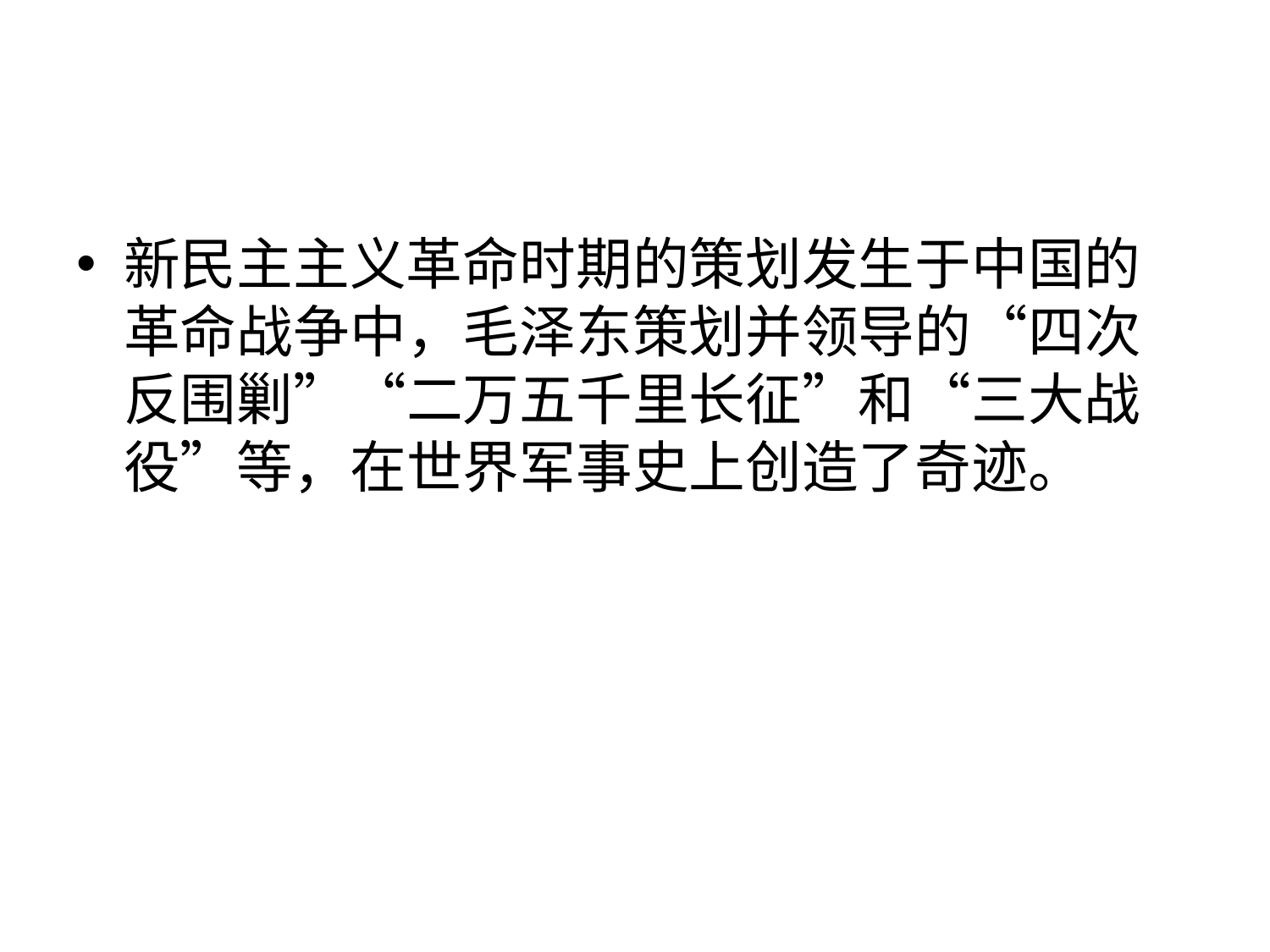

#
新民主主义革命时期的策划发生于中国的革命战争中，毛泽东策划并领导的“四次反围剿”“二万五千里长征”和“三大战役”等，在世界军事史上创造了奇迹。